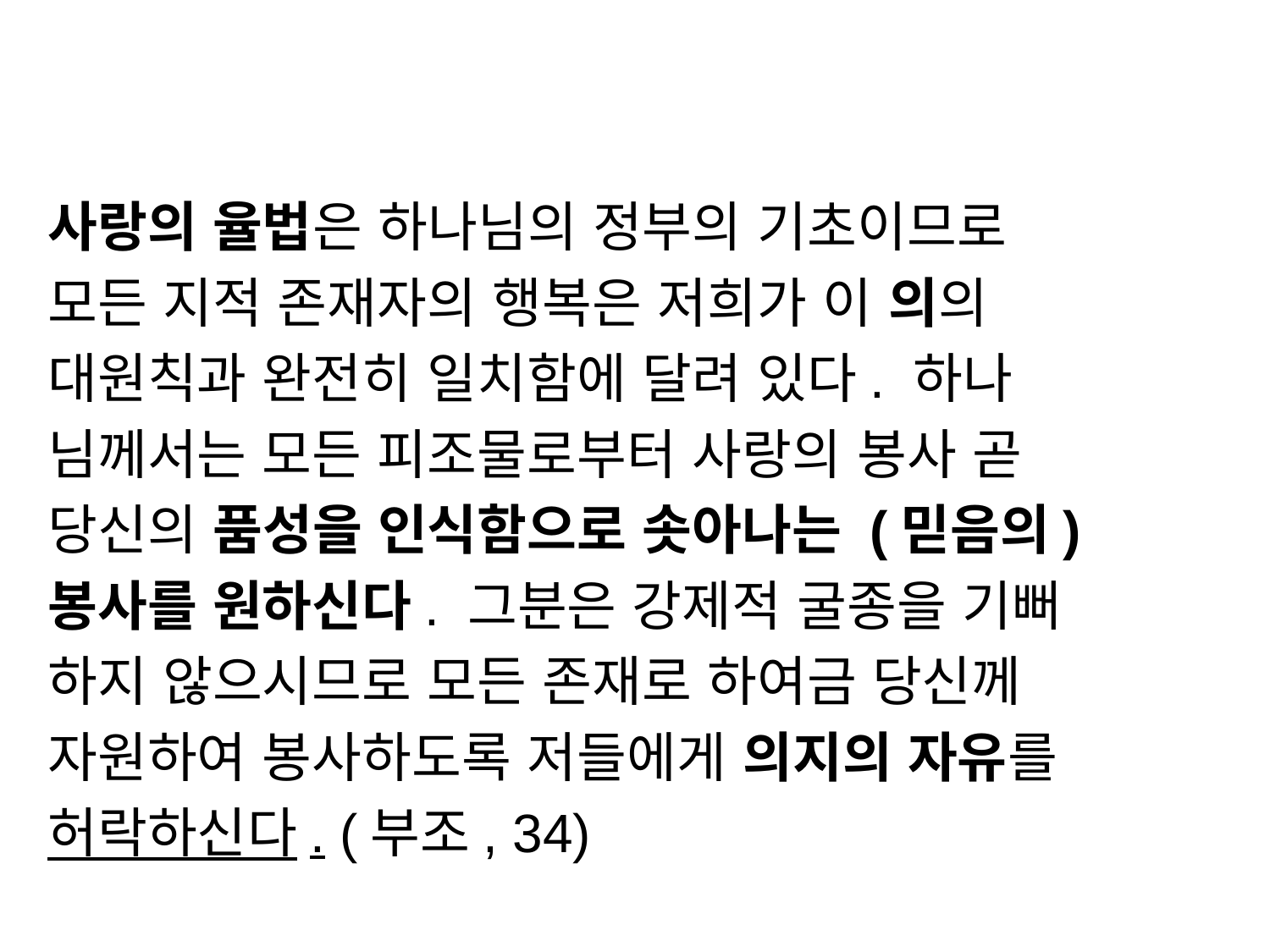

#
사랑의 율법은 하나님의 정부의 기초이므로
모든 지적 존재자의 행복은 저희가 이 의의
대원칙과 완전히 일치함에 달려 있다. 하나
님께서는 모든 피조물로부터 사랑의 봉사 곧
당신의 품성을 인식함으로 솟아나는 (믿음의)
봉사를 원하신다. 그분은 강제적 굴종을 기뻐
하지 않으시므로 모든 존재로 하여금 당신께
자원하여 봉사하도록 저들에게 의지의 자유를
허락하신다. (부조, 34)